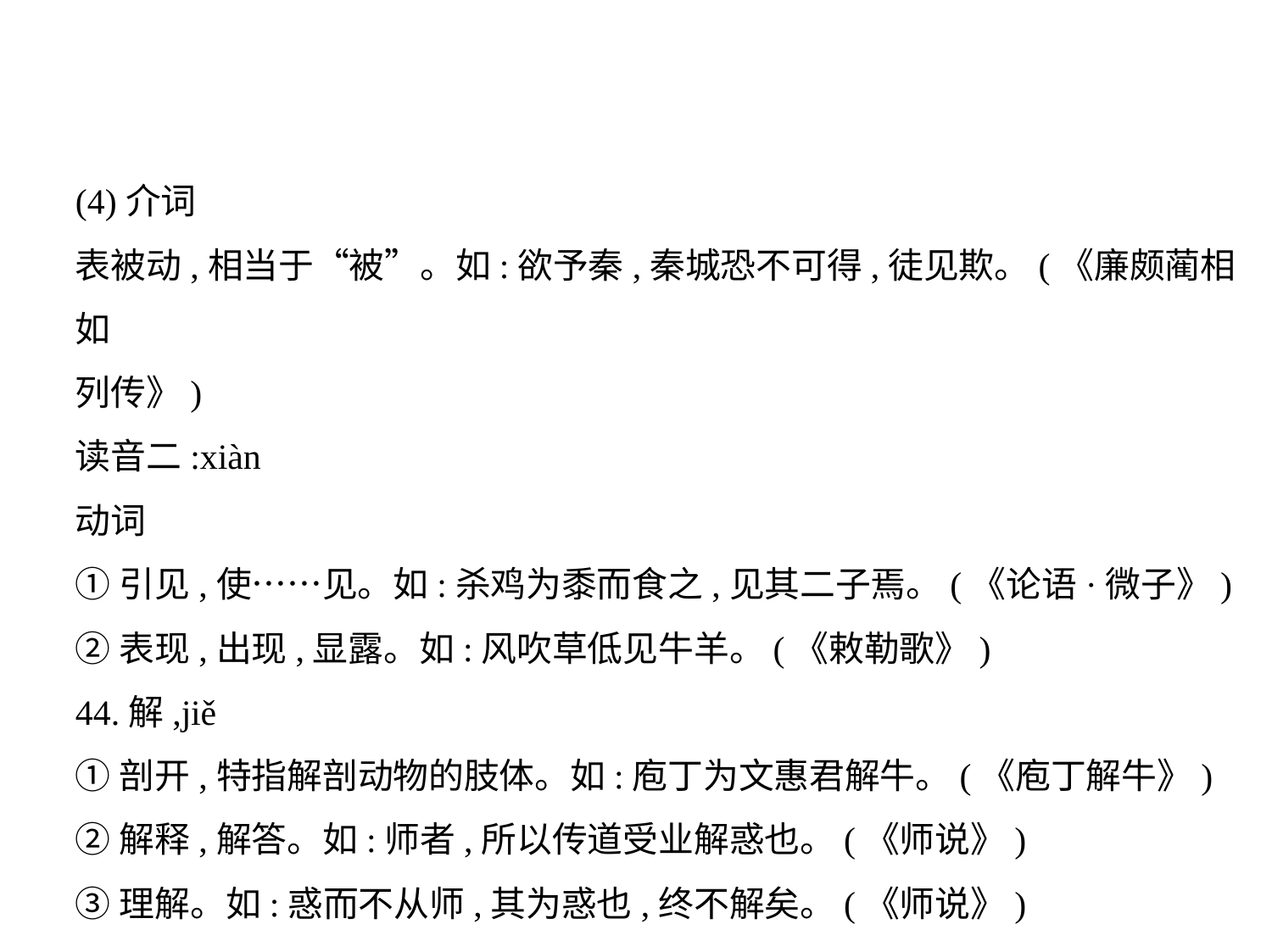

(4)介词
表被动,相当于“被”。如:欲予秦,秦城恐不可得,徒见欺。(《廉颇蔺相如
列传》)
读音二:xiàn
动词
①引见,使……见。如:杀鸡为黍而食之,见其二子焉。(《论语·微子》)
②表现,出现,显露。如:风吹草低见牛羊。(《敕勒歌》)
44.解,jiě
①剖开,特指解剖动物的肢体。如:庖丁为文惠君解牛。(《庖丁解牛》)
②解释,解答。如:师者,所以传道受业解惑也。(《师说》)
③理解。如:惑而不从师,其为惑也,终不解矣。(《师说》)